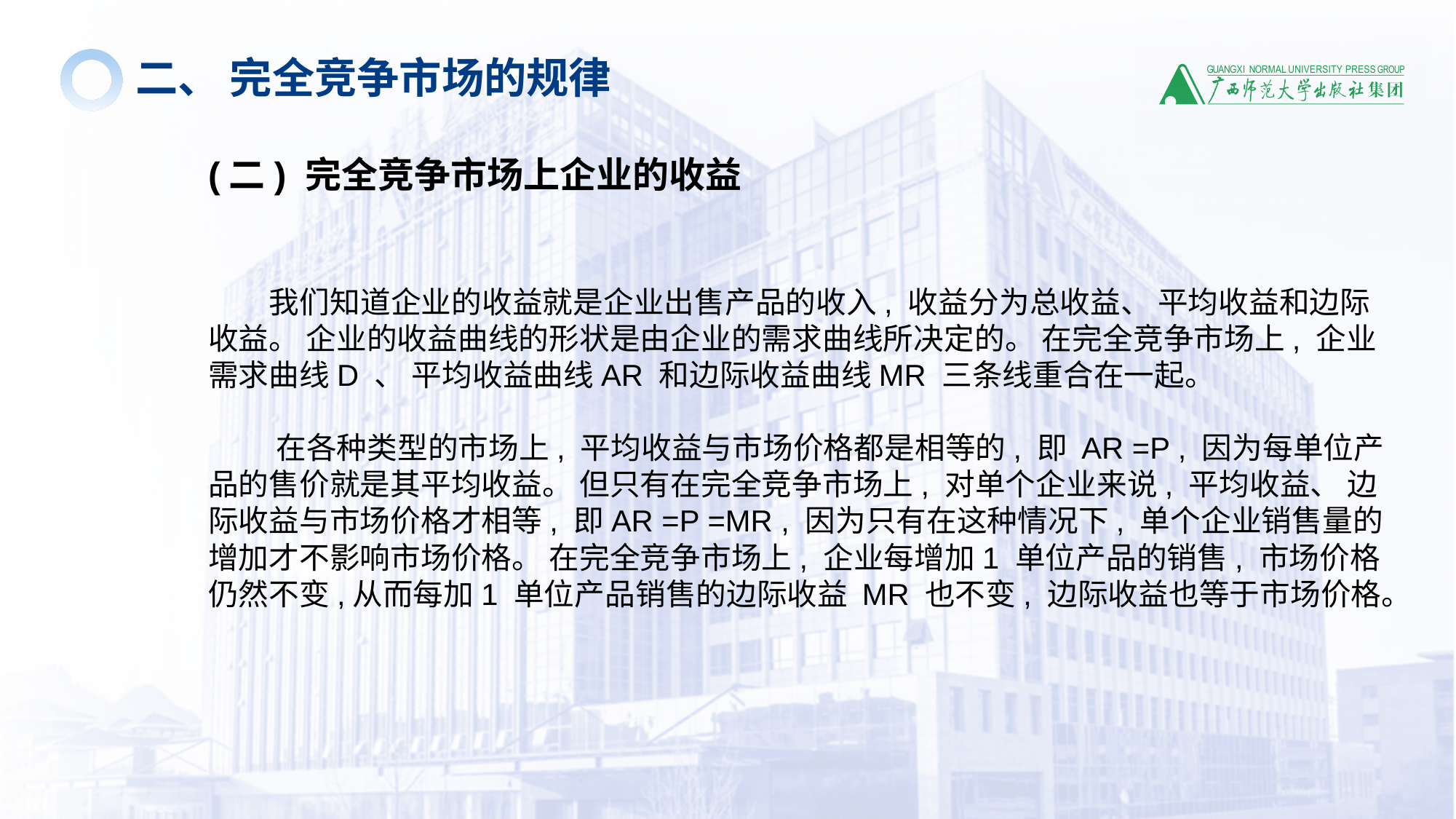

二、 完全竞争市场的规律

(二) 完全竞争市场上企业的收益
        我们知道企业的收益就是企业出售产品的收入, 收益分为总收益、 平均收益和边际收益。 企业的收益曲线的形状是由企业的需求曲线所决定的。 在完全竞争市场上, 企业需求曲线D 、 平均收益曲线AR 和边际收益曲线MR 三条线重合在一起。

         在各种类型的市场上, 平均收益与市场价格都是相等的, 即 AR =P , 因为每单位产品的售价就是其平均收益。 但只有在完全竞争市场上, 对单个企业来说, 平均收益、 边际收益与市场价格才相等, 即AR =P =MR , 因为只有在这种情况下, 单个企业销售量的增加才不影响市场价格。 在完全竞争市场上, 企业每增加1 单位产品的销售, 市场价格仍然不变,从而每加1 单位产品销售的边际收益 MR 也不变, 边际收益也等于市场价格。